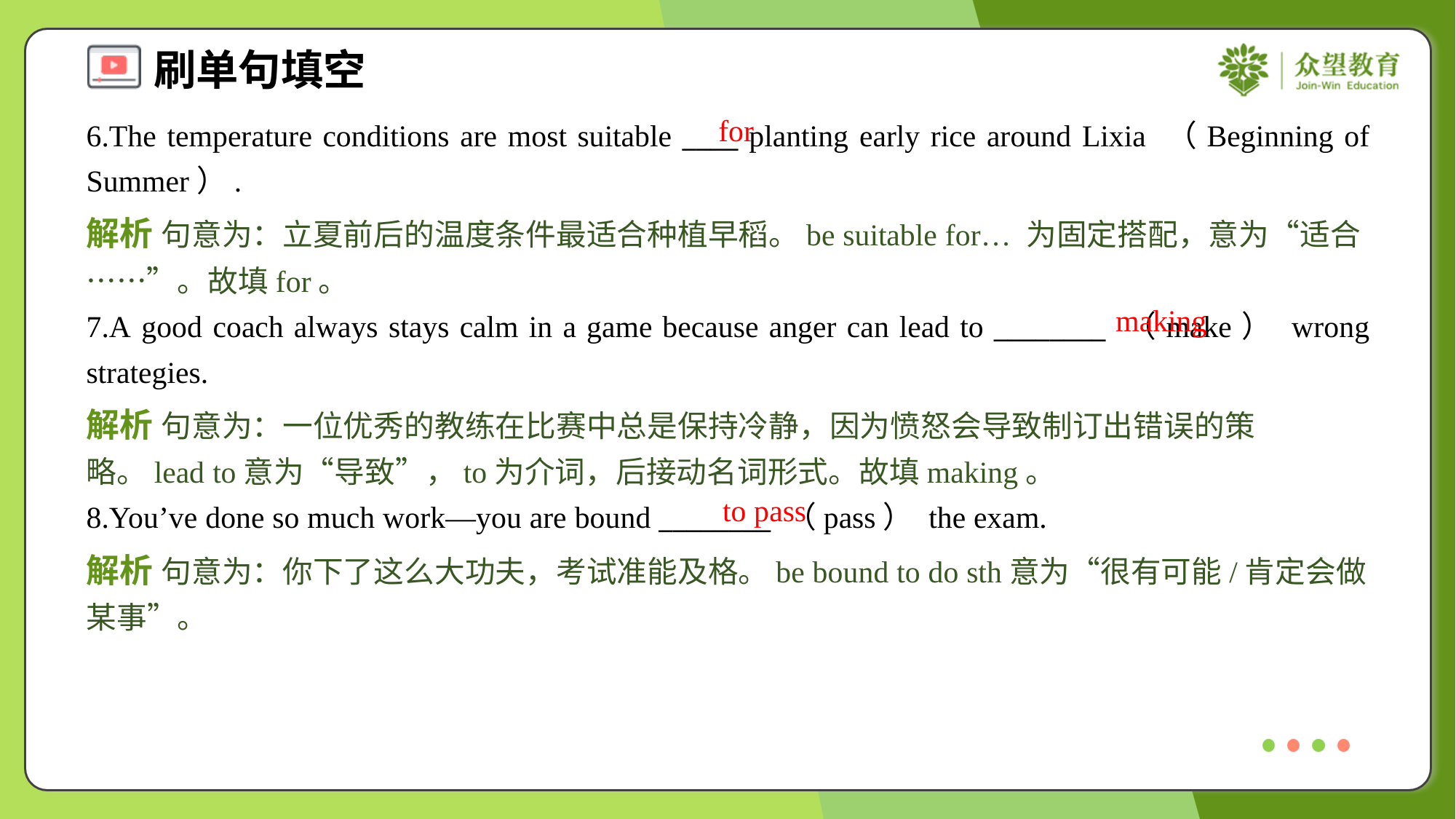

for
6.The temperature conditions are most suitable ____ planting early rice around Lixia （Beginning of Summer）.
解析 句意为：立夏前后的温度条件最适合种植早稻。be suitable for… 为固定搭配，意为“适合……”。故填for。
making
7.A good coach always stays calm in a game because anger can lead to ________ （make） wrong strategies.
解析 句意为：一位优秀的教练在比赛中总是保持冷静，因为愤怒会导致制订出错误的策略。lead to意为“导致”，to为介词，后接动名词形式。故填making。
to pass
8.You’ve done so much work—you are bound ________ （pass） the exam.
解析 句意为：你下了这么大功夫，考试准能及格。be bound to do sth意为“很有可能/肯定会做某事”。